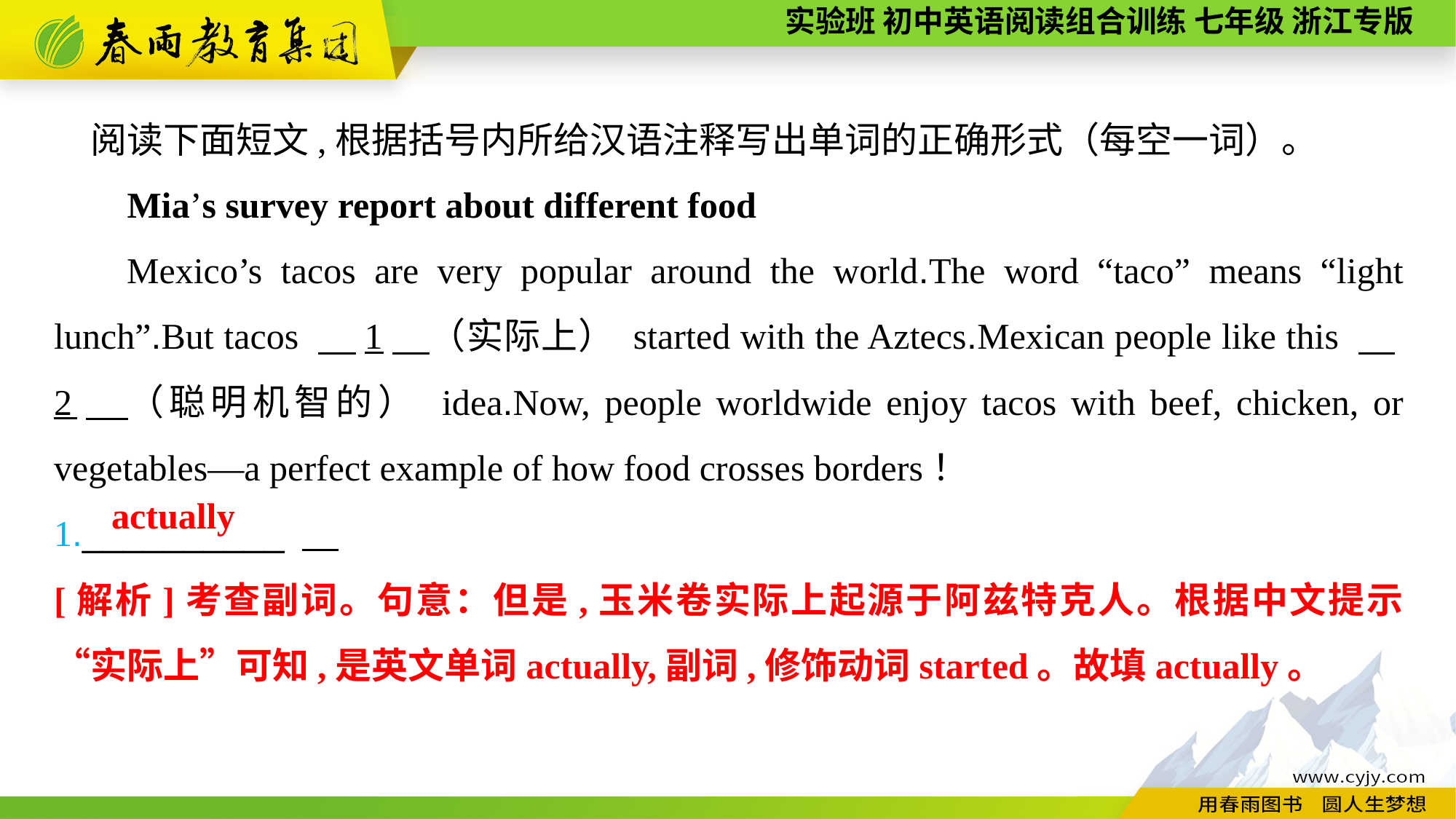

阅读下面短文,根据括号内所给汉语注释写出单词的正确形式（每空一词）。
Mia’s survey report about different food
Mexico’s tacos are very popular around the world.The word “taco” means “light lunch”.But tacos 　1　（实际上） started with the Aztecs.Mexican people like this 　2　（聪明机智的） idea.Now, people worldwide enjoy tacos with beef, chicken, or vegetables—a perfect example of how food crosses borders！
1.__________
actually
[解析]考查副词。句意：但是,玉米卷实际上起源于阿兹特克人。根据中文提示“实际上”可知,是英文单词actually,副词,修饰动词started。故填actually。